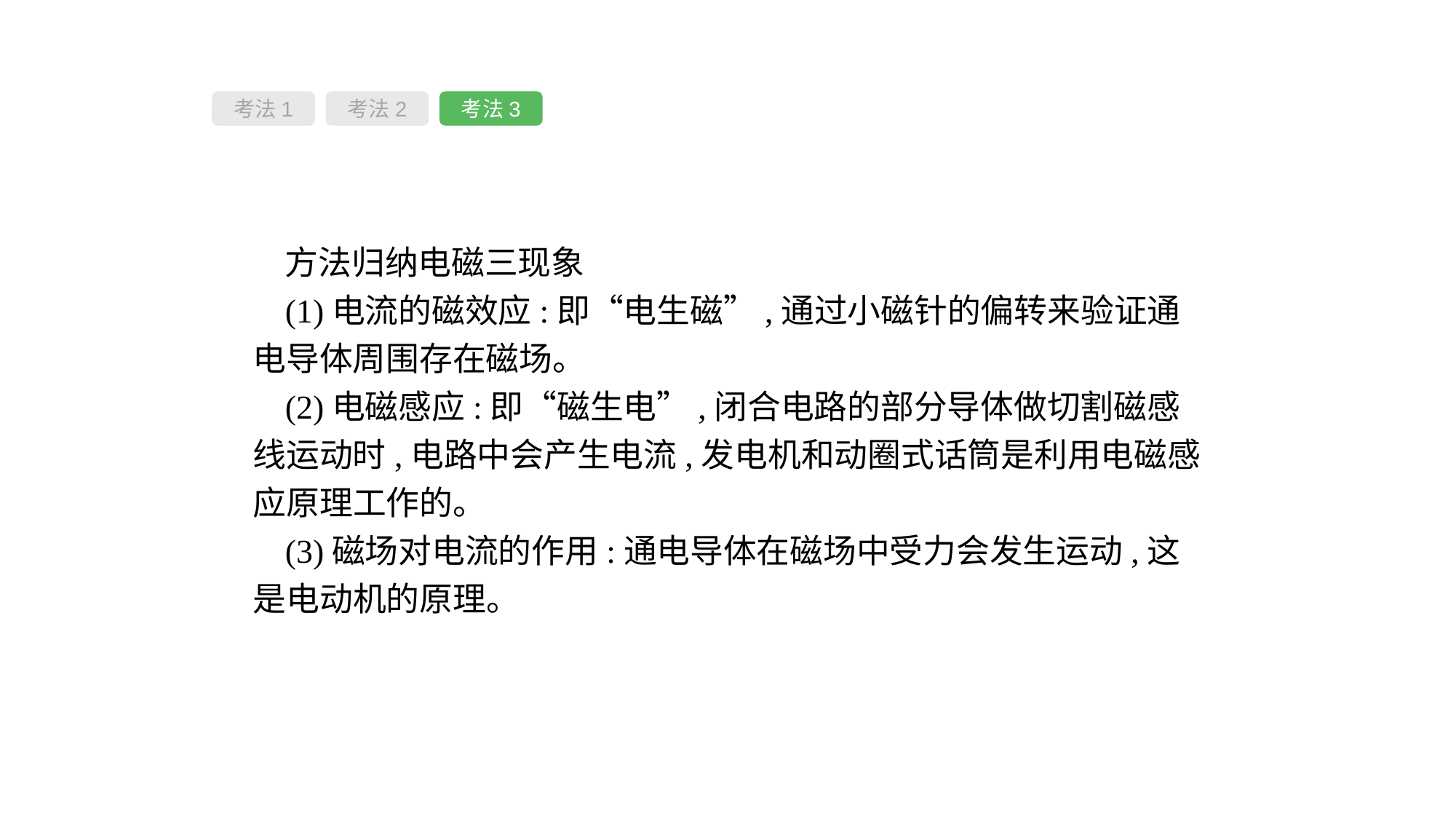

考法1
考法2
考法3
方法归纳电磁三现象
(1)电流的磁效应:即“电生磁”,通过小磁针的偏转来验证通电导体周围存在磁场。
(2)电磁感应:即“磁生电”,闭合电路的部分导体做切割磁感线运动时,电路中会产生电流,发电机和动圈式话筒是利用电磁感应原理工作的。
(3)磁场对电流的作用:通电导体在磁场中受力会发生运动,这是电动机的原理。